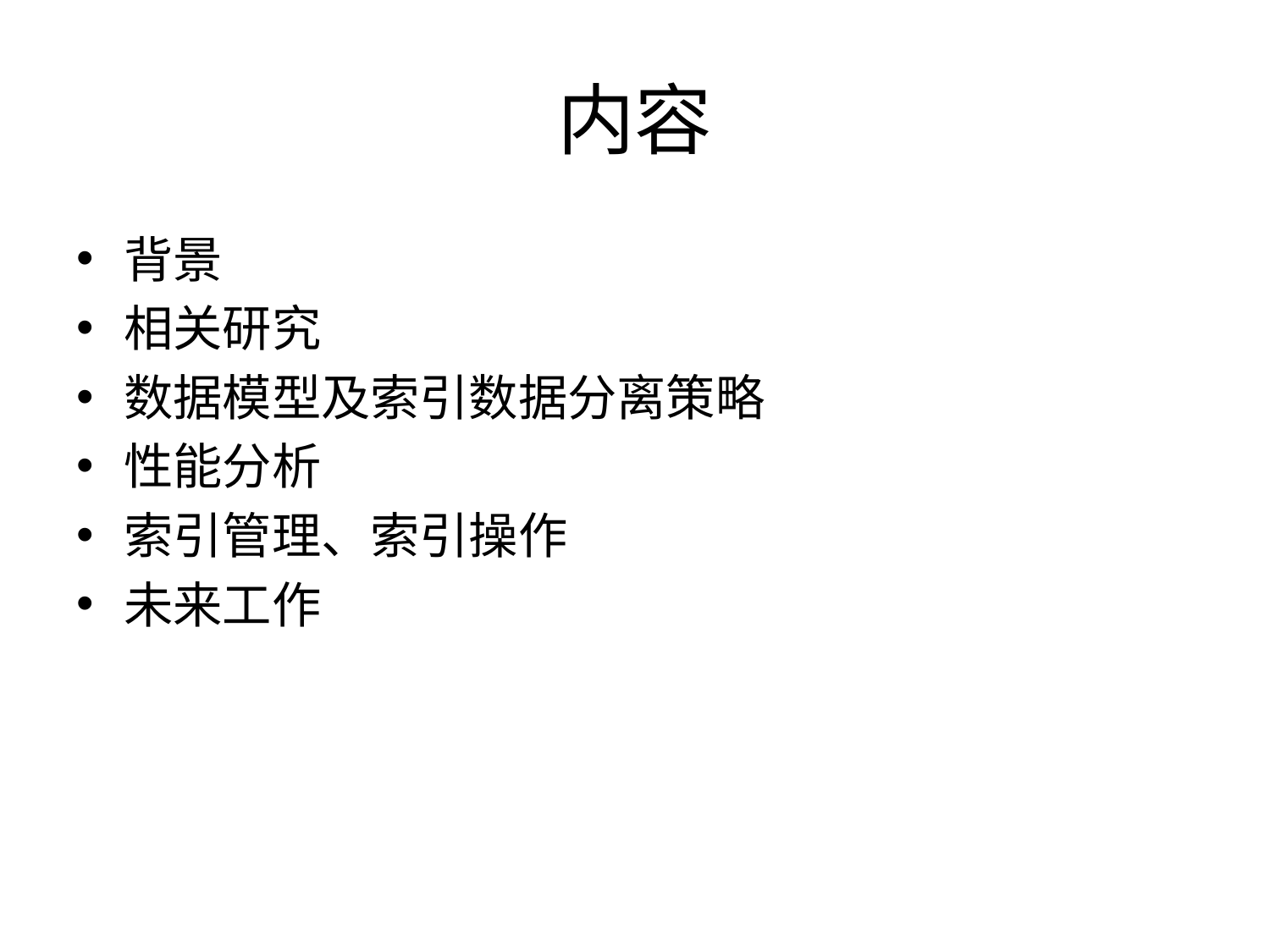

# 内容
背景
相关研究
数据模型及索引数据分离策略
性能分析
索引管理、索引操作
未来工作